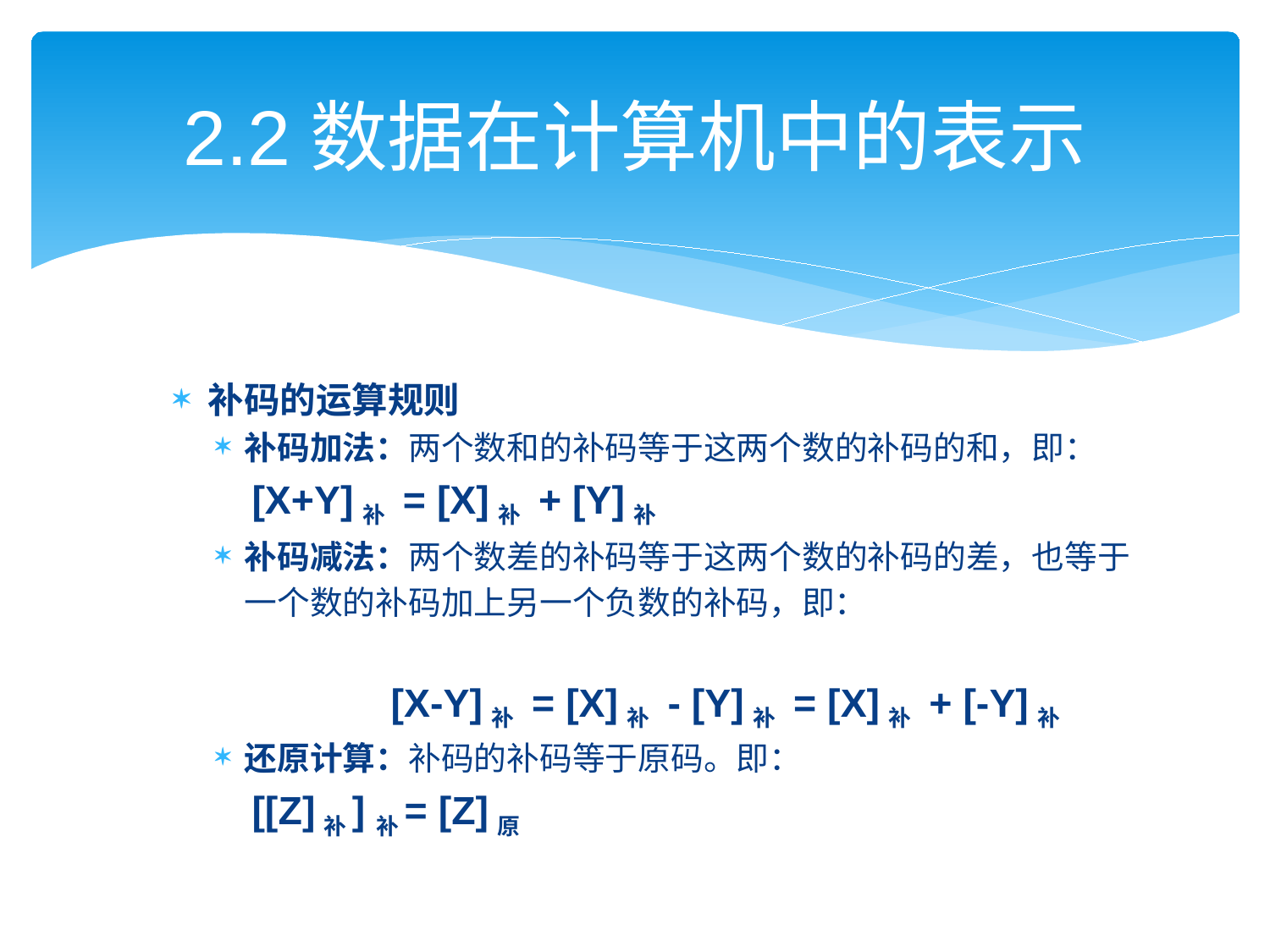

# 2.2数据在计算机中的表示
补码的运算规则
补码加法：两个数和的补码等于这两个数的补码的和，即：
  		[X+Y]补 = [X]补 + [Y]补
补码减法：两个数差的补码等于这两个数的补码的差，也等于一个数的补码加上另一个负数的补码，即：
                [X-Y]补 = [X]补 - [Y]补 = [X]补 + [-Y]补
还原计算：补码的补码等于原码。即：
		[[Z]补] 补= [Z]原